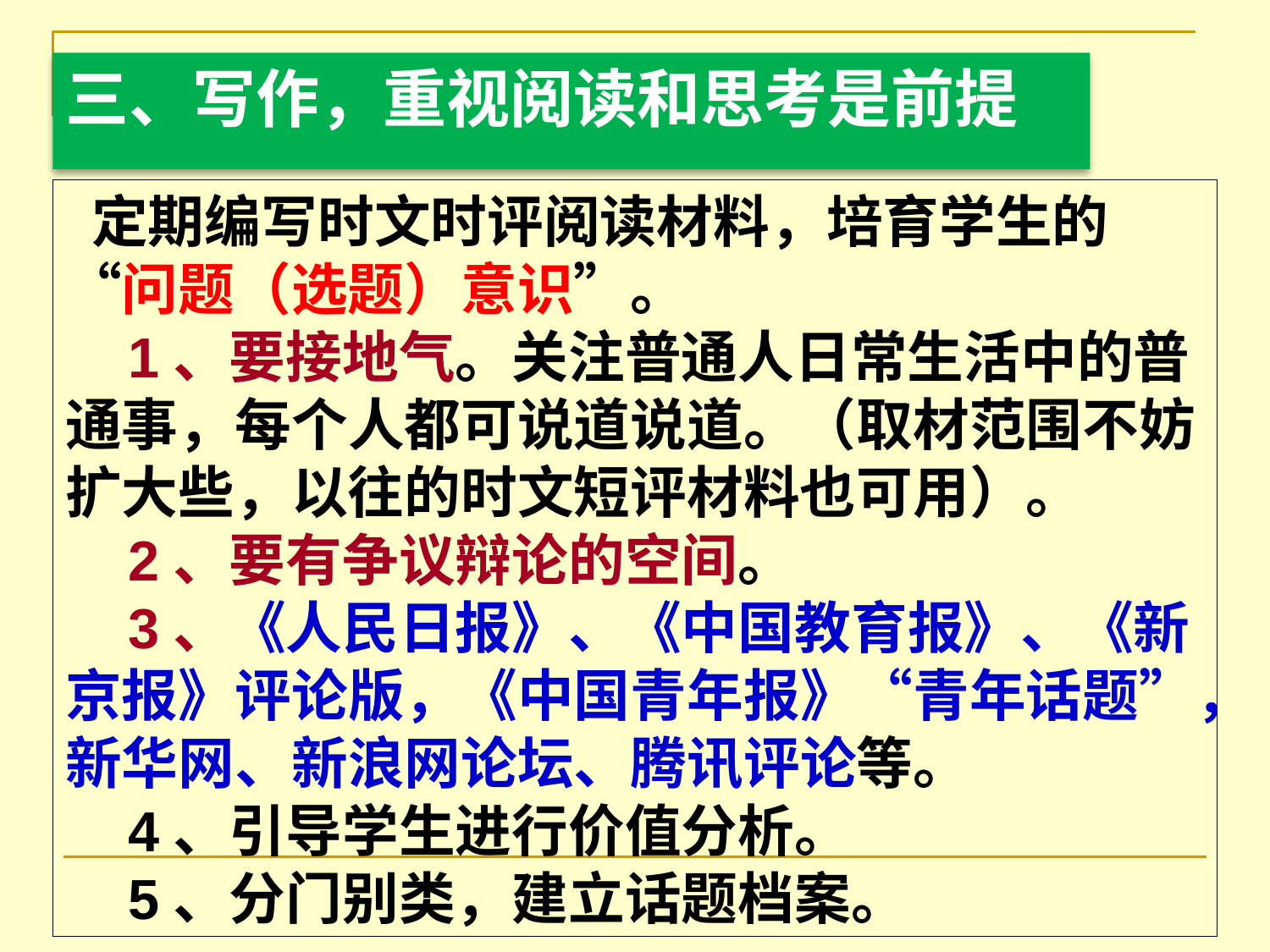

三、写作，重视阅读和思考是前提
 定期编写时文时评阅读材料，培育学生的“问题（选题）意识”。
    1、要接地气。关注普通人日常生活中的普通事，每个人都可说道说道。（取材范围不妨扩大些，以往的时文短评材料也可用）。
    2、要有争议辩论的空间。
    3、《人民日报》、《中国教育报》、《新京报》评论版，《中国青年报》“青年话题”，新华网、新浪网论坛、腾讯评论等。
    4、引导学生进行价值分析。
    5、分门别类，建立话题档案。